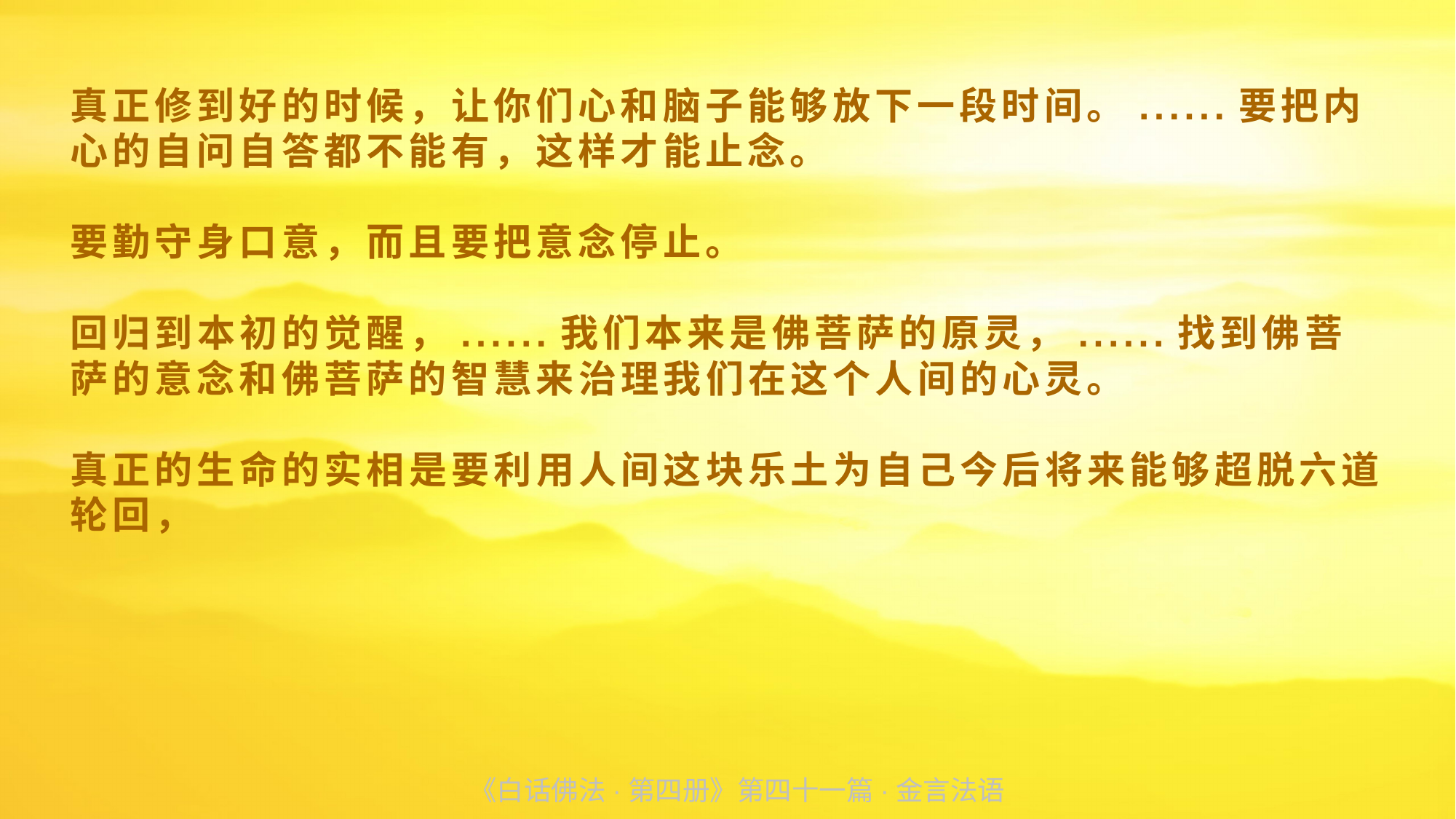

真正修到好的时候，让你们心和脑子能够放下一段时间。......要把内心的自问自答都不能有，这样才能止念。

要勤守身口意，而且要把意念停止。

回归到本初的觉醒，......我们本来是佛菩萨的原灵，......找到佛菩萨的意念和佛菩萨的智慧来治理我们在这个人间的心灵。

真正的生命的实相是要利用人间这块乐土为自己今后将来能够超脱六道轮回，

  《白话佛法·第四册》第四十一篇·金言法语